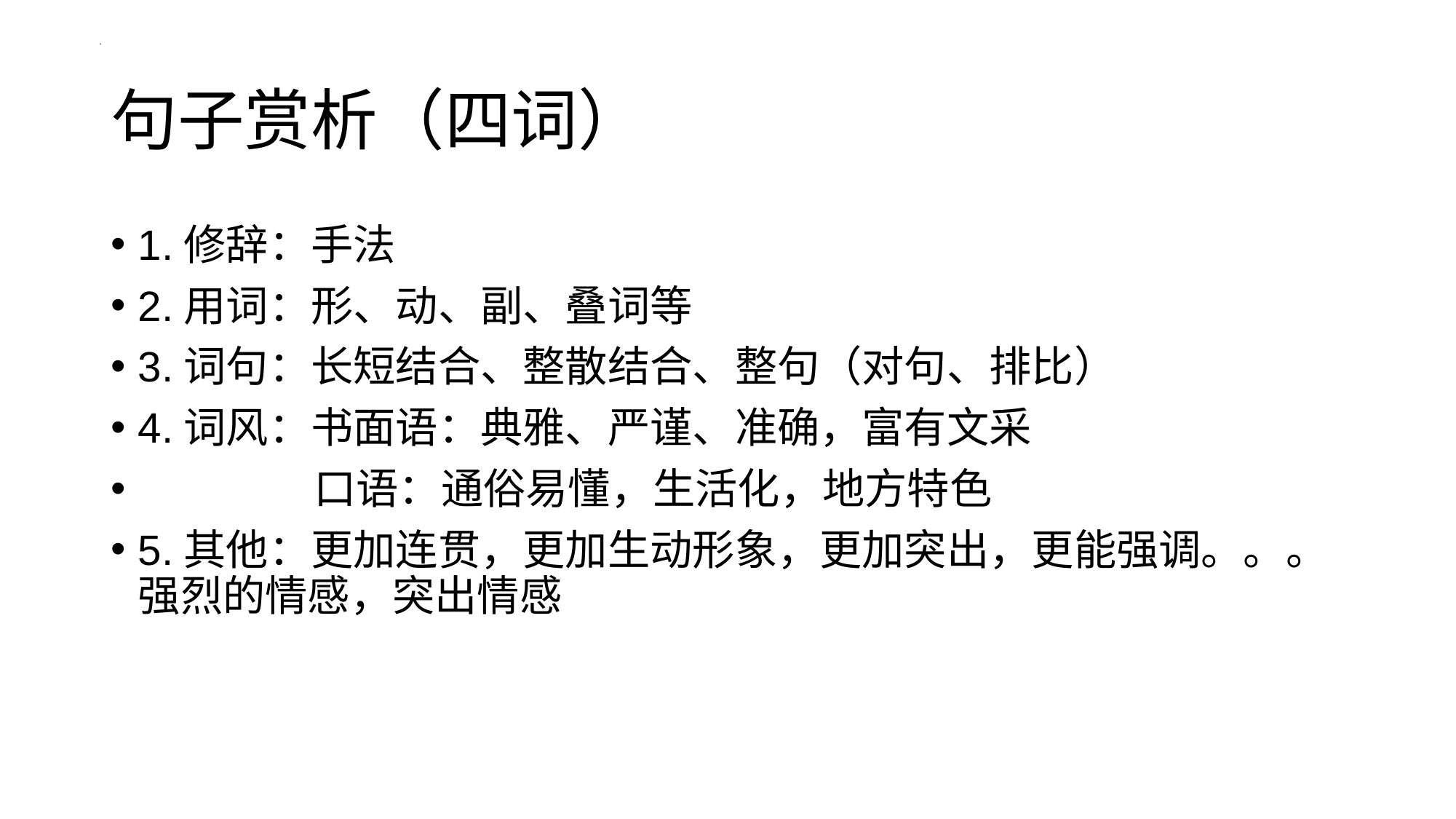

# 句子赏析（四词）
1.修辞：手法
2.用词：形、动、副、叠词等
3.词句：长短结合、整散结合、整句（对句、排比）
4.词风：书面语：典雅、严谨、准确，富有文采
              口语：通俗易懂，生活化，地方特色
5.其他：更加连贯，更加生动形象，更加突出，更能强调。。。强烈的情感，突出情感